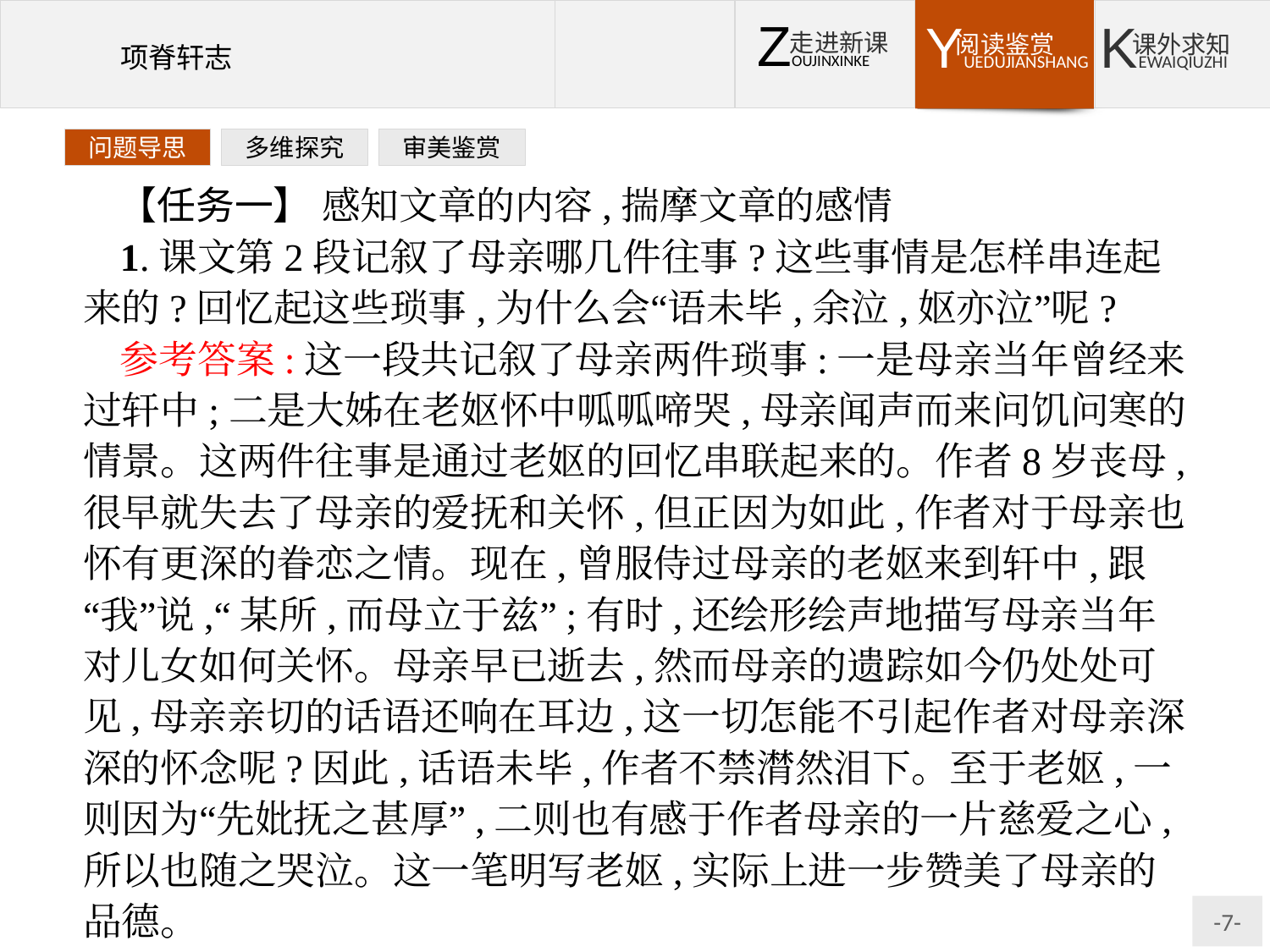

问题导思
多维探究
审美鉴赏
【任务一】 感知文章的内容,揣摩文章的感情
1.课文第2段记叙了母亲哪几件往事?这些事情是怎样串连起来的?回忆起这些琐事,为什么会“语未毕,余泣,妪亦泣”呢?
参考答案:这一段共记叙了母亲两件琐事:一是母亲当年曾经来过轩中;二是大姊在老妪怀中呱呱啼哭,母亲闻声而来问饥问寒的情景。这两件往事是通过老妪的回忆串联起来的。作者8岁丧母,很早就失去了母亲的爱抚和关怀,但正因为如此,作者对于母亲也怀有更深的眷恋之情。现在,曾服侍过母亲的老妪来到轩中,跟“我”说,“某所,而母立于兹”;有时,还绘形绘声地描写母亲当年对儿女如何关怀。母亲早已逝去,然而母亲的遗踪如今仍处处可见,母亲亲切的话语还响在耳边,这一切怎能不引起作者对母亲深深的怀念呢?因此,话语未毕,作者不禁潸然泪下。至于老妪,一则因为“先妣抚之甚厚”,二则也有感于作者母亲的一片慈爱之心,所以也随之哭泣。这一笔明写老妪,实际上进一步赞美了母亲的品德。